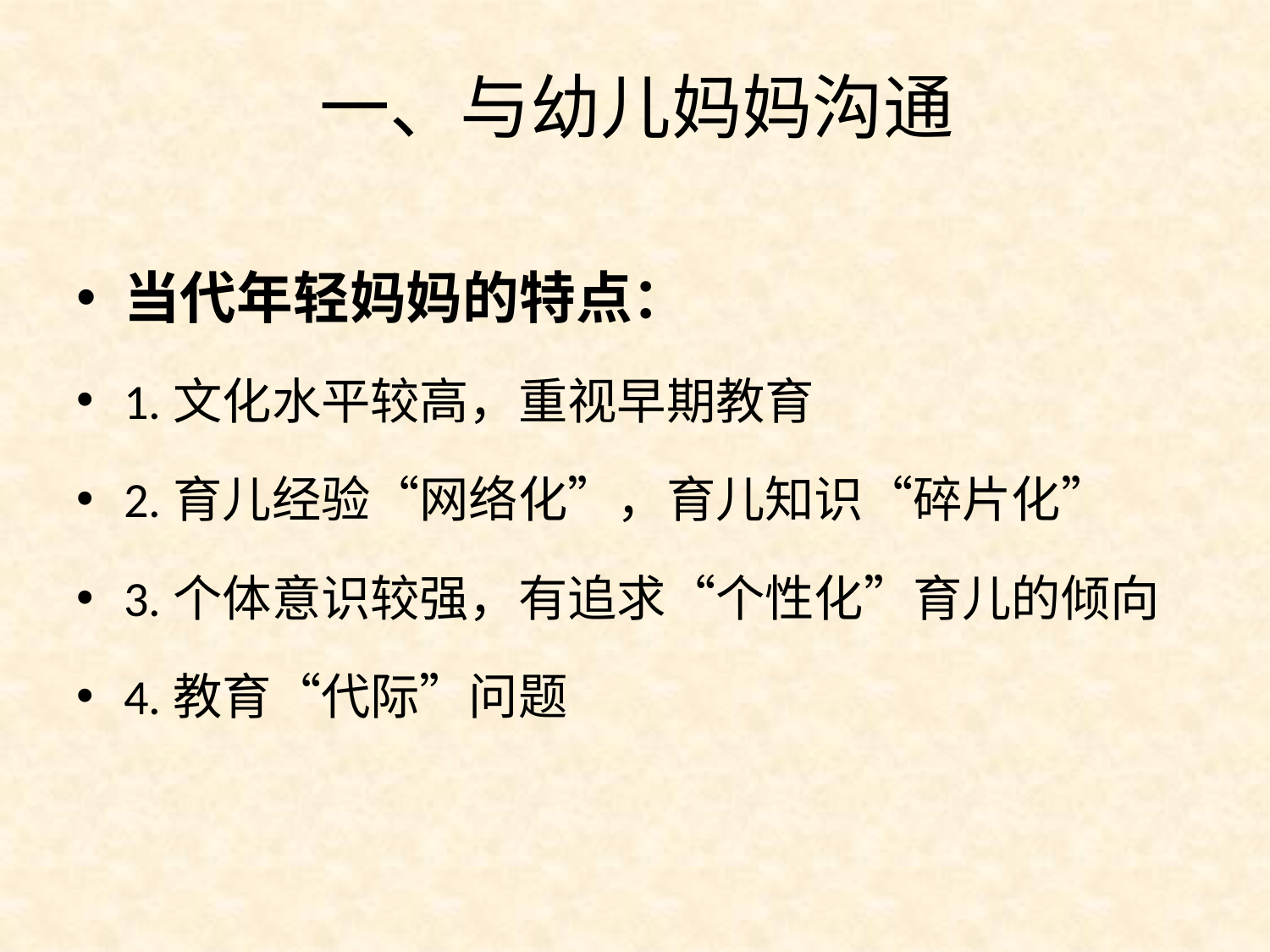

# 一、与幼儿妈妈沟通
当代年轻妈妈的特点：
1.文化水平较高，重视早期教育
2.育儿经验“网络化”，育儿知识“碎片化”
3.个体意识较强，有追求“个性化”育儿的倾向
4.教育“代际”问题